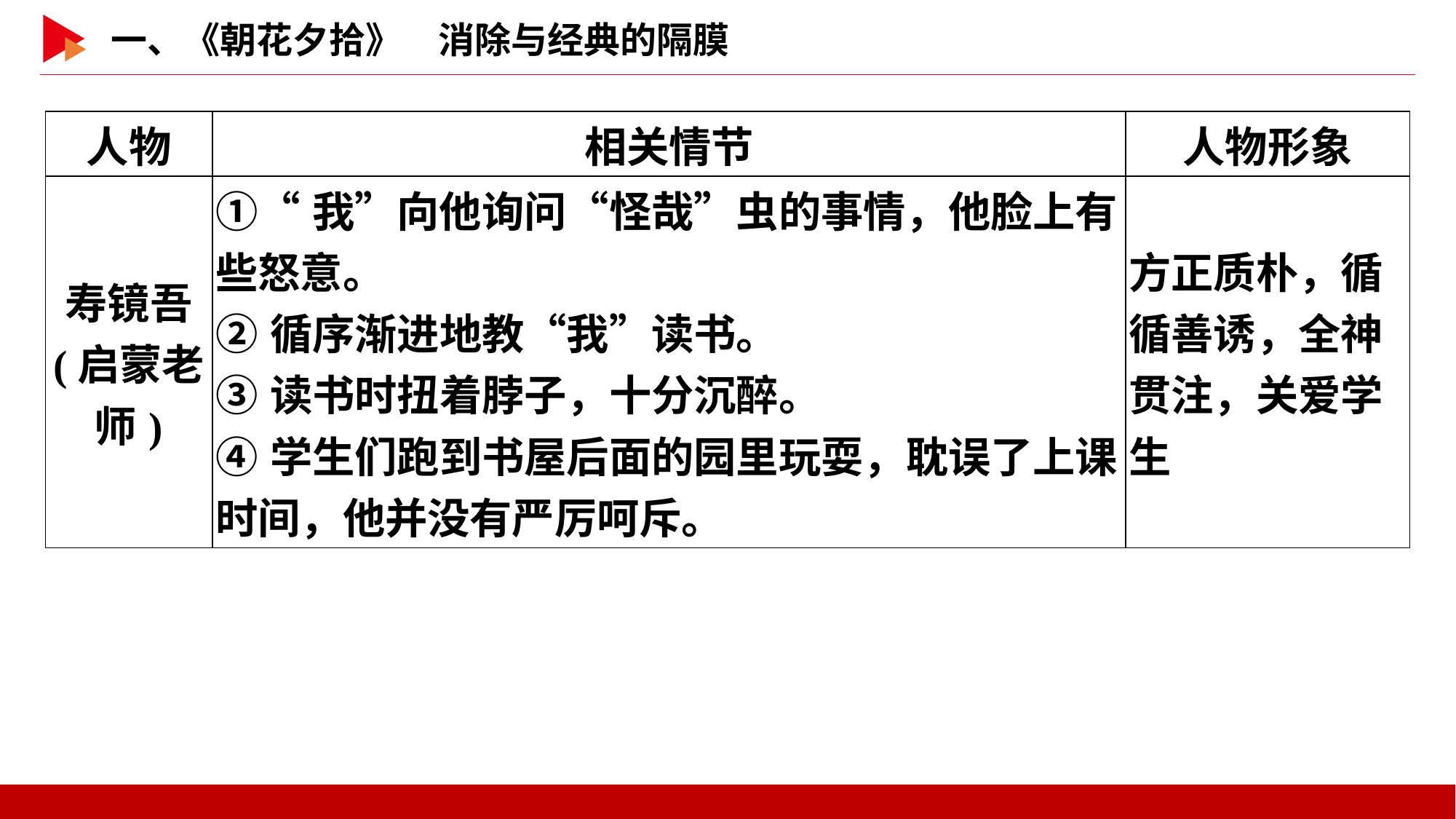

| 人物 | 相关情节 | 人物形象 |
| --- | --- | --- |
| 寿镜吾 (启蒙老师) | ①“我”向他询问“怪哉”虫的事情，他脸上有些怒意。 ②循序渐进地教“我”读书。 ③读书时扭着脖子，十分沉醉。 ④学生们跑到书屋后面的园里玩耍，耽误了上课时间，他并没有严厉呵斥。 | 方正质朴，循循善诱，全神贯注，关爱学生 |